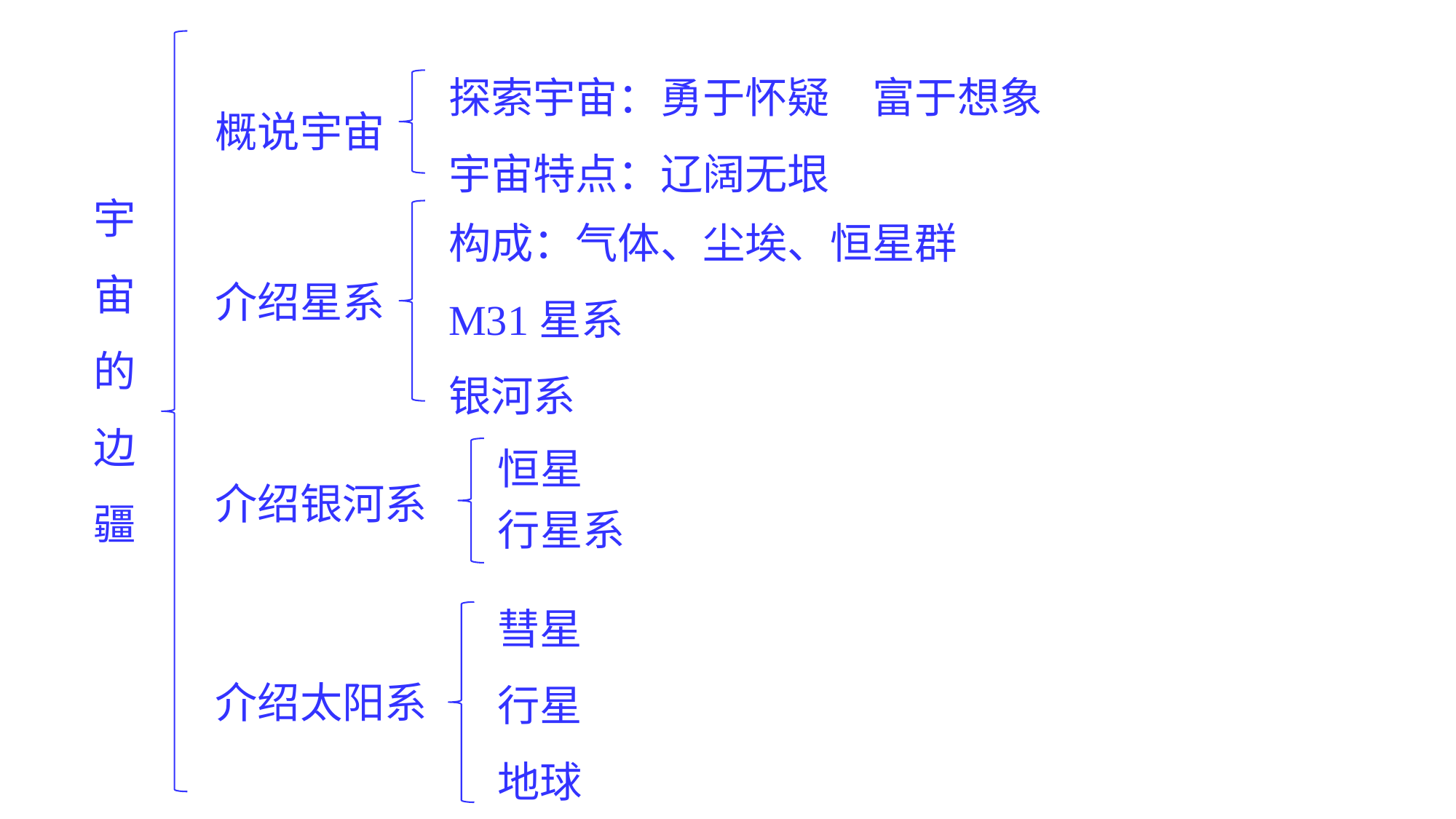

探索宇宙：勇于怀疑　富于想象
宇宙特点：辽阔无垠

概说宇宙
宇
宙
的
边
疆
构成：气体、尘埃、恒星群
M31星系
银河系

介绍星系
恒星
行星系

介绍银河系
彗星
行星
地球

介绍太阳系